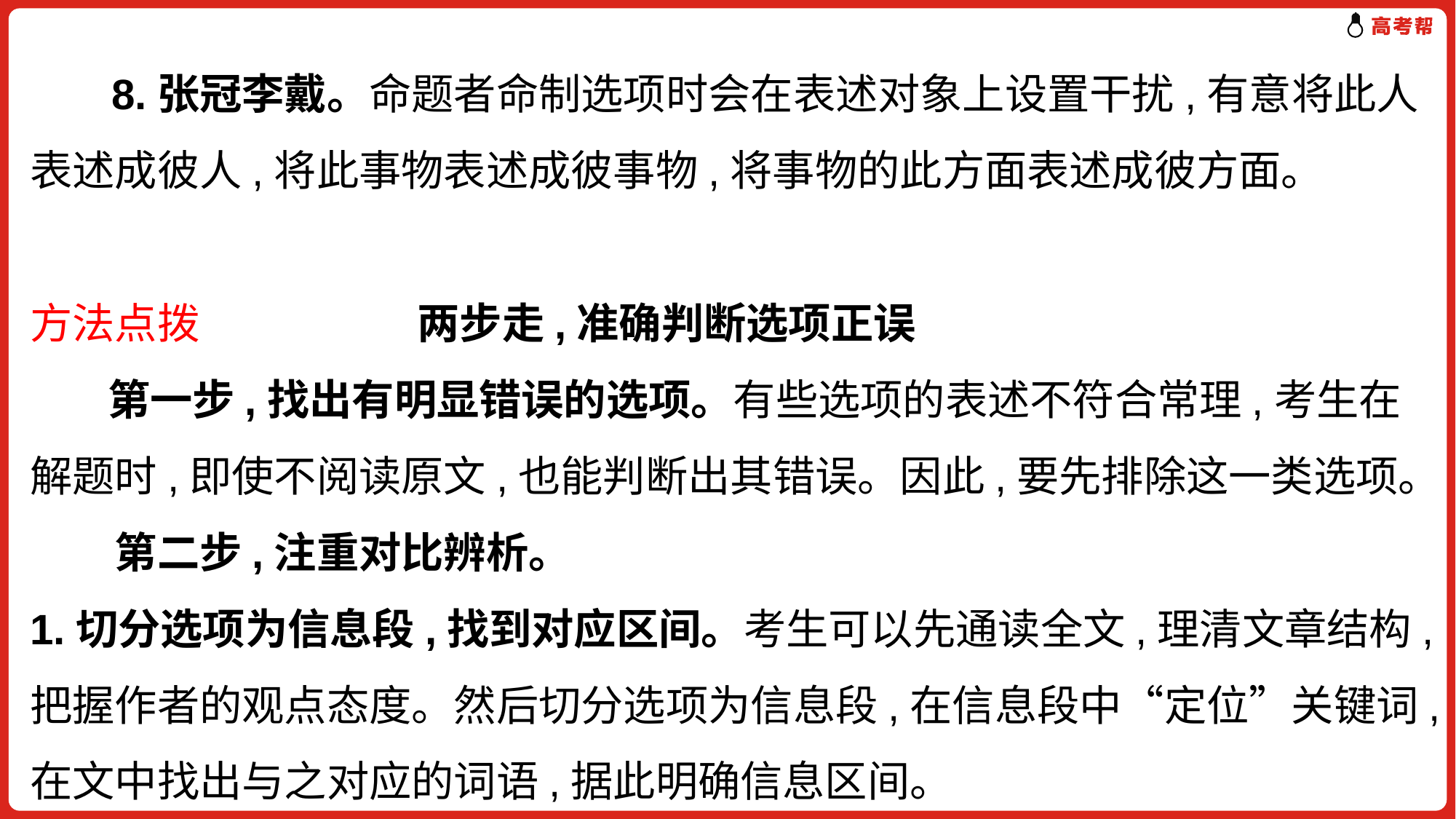

8.张冠李戴。命题者命制选项时会在表述对象上设置干扰,有意将此人表述成彼人,将此事物表述成彼事物,将事物的此方面表述成彼方面。

方法点拨                       两步走,准确判断选项正误
       第一步,找出有明显错误的选项。有些选项的表述不符合常理,考生在解题时,即使不阅读原文,也能判断出其错误。因此,要先排除这一类选项。
　　第二步,注重对比辨析。
1.切分选项为信息段,找到对应区间。考生可以先通读全文,理清文章结构,把握作者的观点态度。然后切分选项为信息段,在信息段中“定位”关键词,在文中找出与之对应的词语,据此明确信息区间。